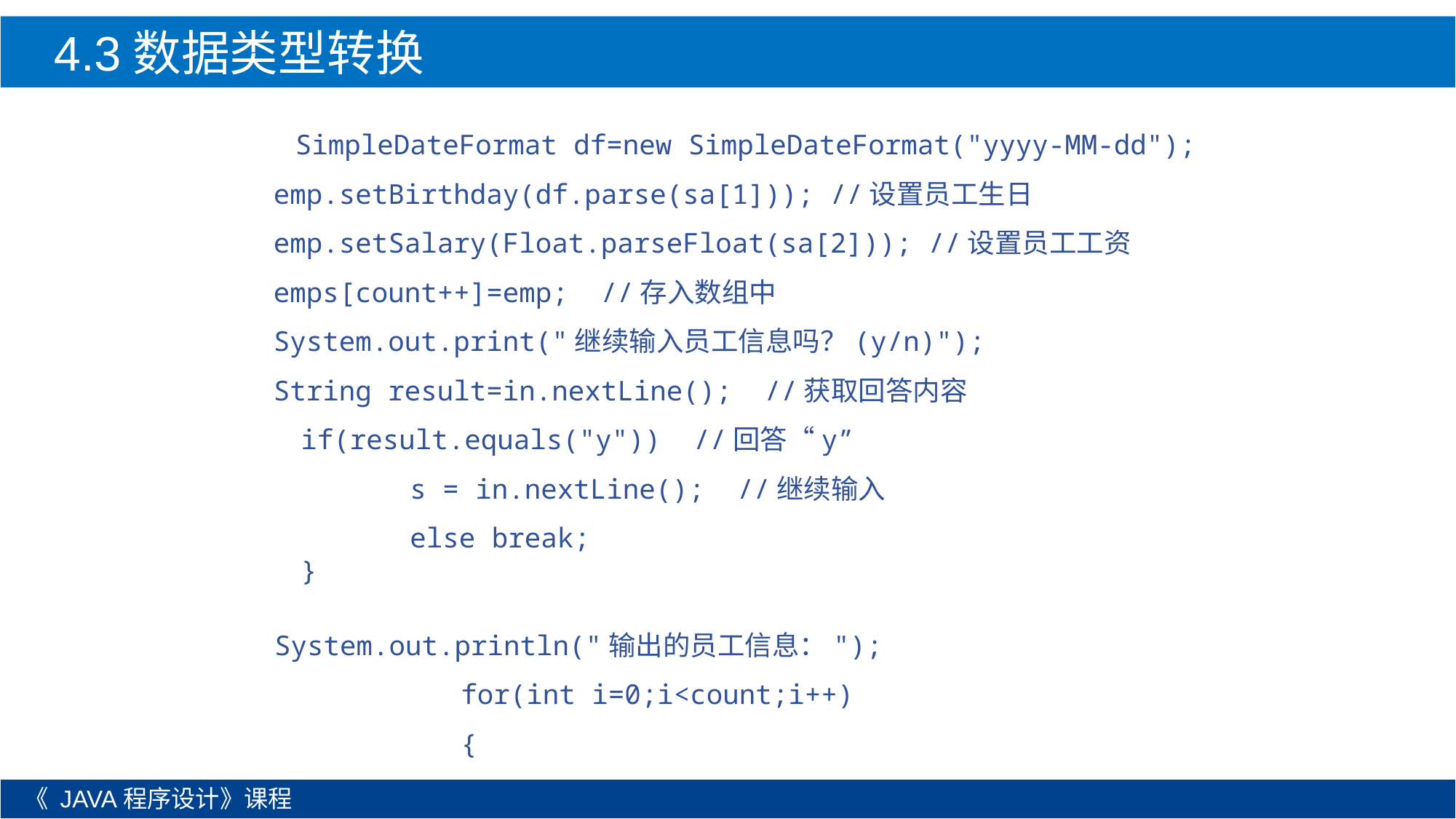

4.3数据类型转换
             SimpleDateFormat df=new SimpleDateFormat("yyyy-MM-dd");
	     emp.setBirthday(df.parse(sa[1])); //设置员工生日
	     emp.setSalary(Float.parseFloat(sa[2])); //设置员工工资
	     emps[count++]=emp;  //存入数组中
	     System.out.print("继续输入员工信息吗？(y/n)");
	     String result=in.nextLine();  //获取回答内容
		if(result.equals("y"))  //回答“y”
			s = in.nextLine();  //继续输入
			else break;
		}
System.out.println("输出的员工信息：");
		for(int i=0;i<count;i++)
		{
《 JAVA程序设计》课程